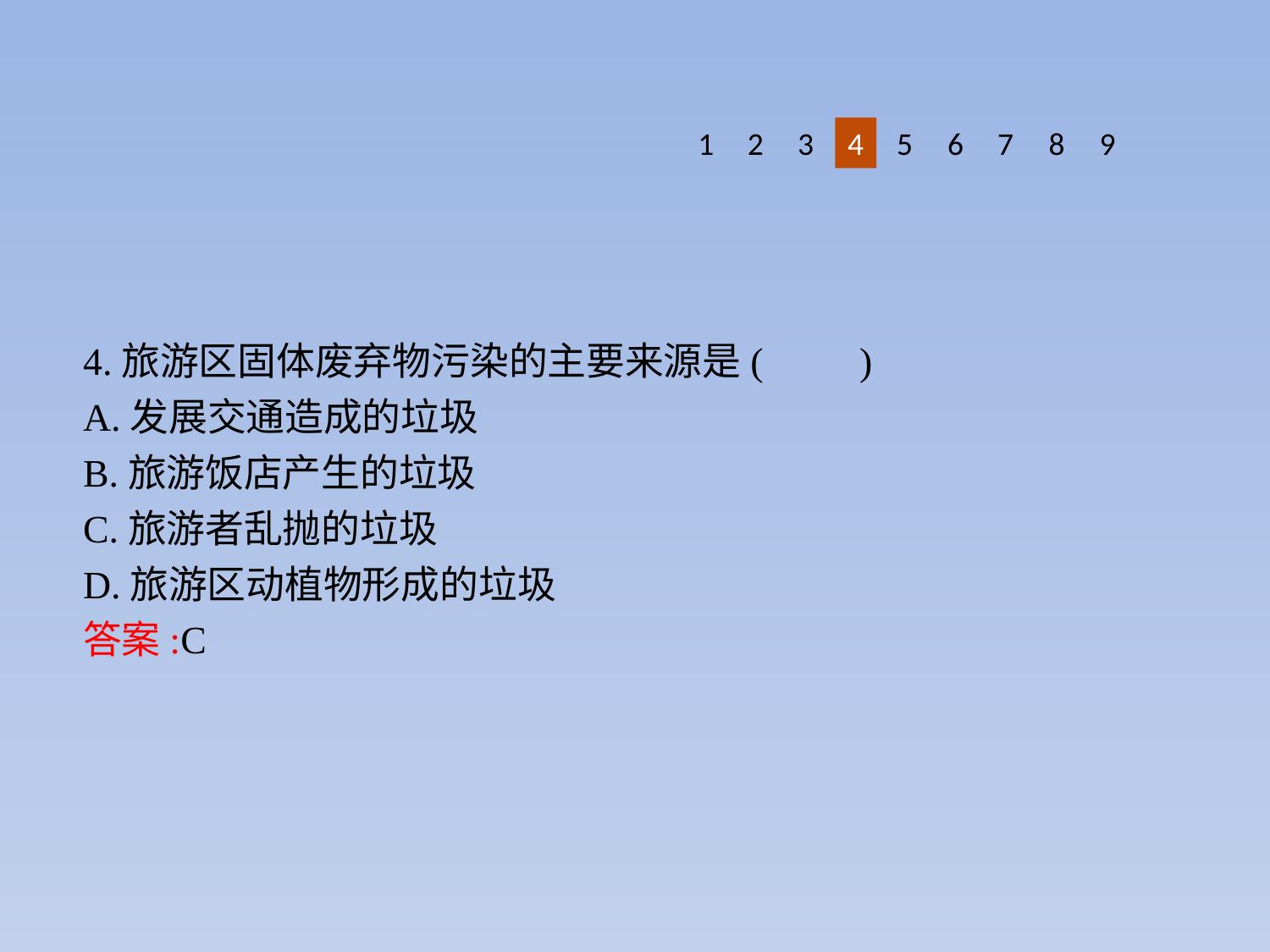

8
9
1
2
3
4
5
6
7
4.旅游区固体废弃物污染的主要来源是(　　)
A.发展交通造成的垃圾
B.旅游饭店产生的垃圾
C.旅游者乱抛的垃圾
D.旅游区动植物形成的垃圾
答案:C